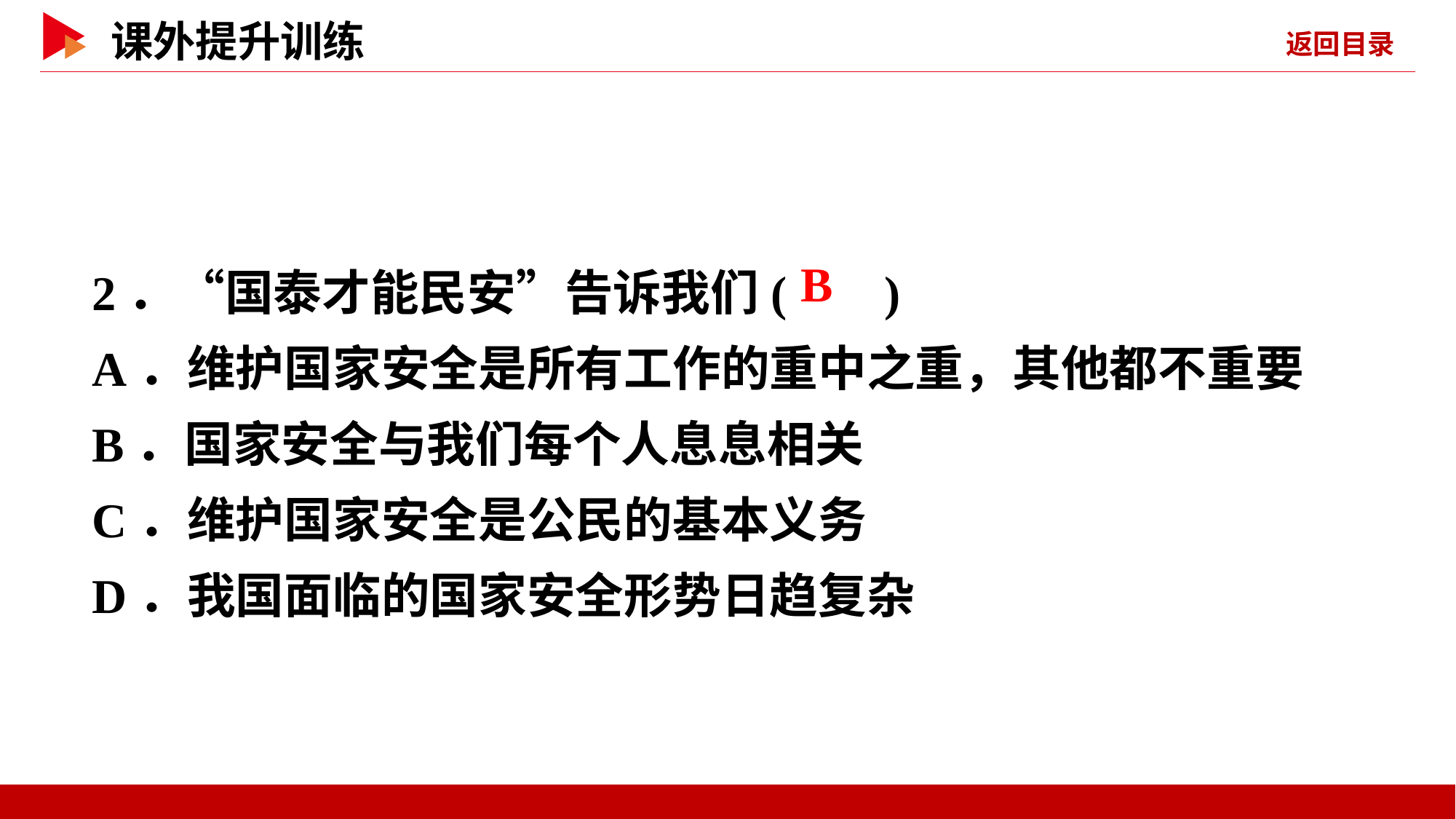

2．“国泰才能民安”告诉我们(        )
A．维护国家安全是所有工作的重中之重，其他都不重要
B．国家安全与我们每个人息息相关
C．维护国家安全是公民的基本义务
D．我国面临的国家安全形势日趋复杂
   B